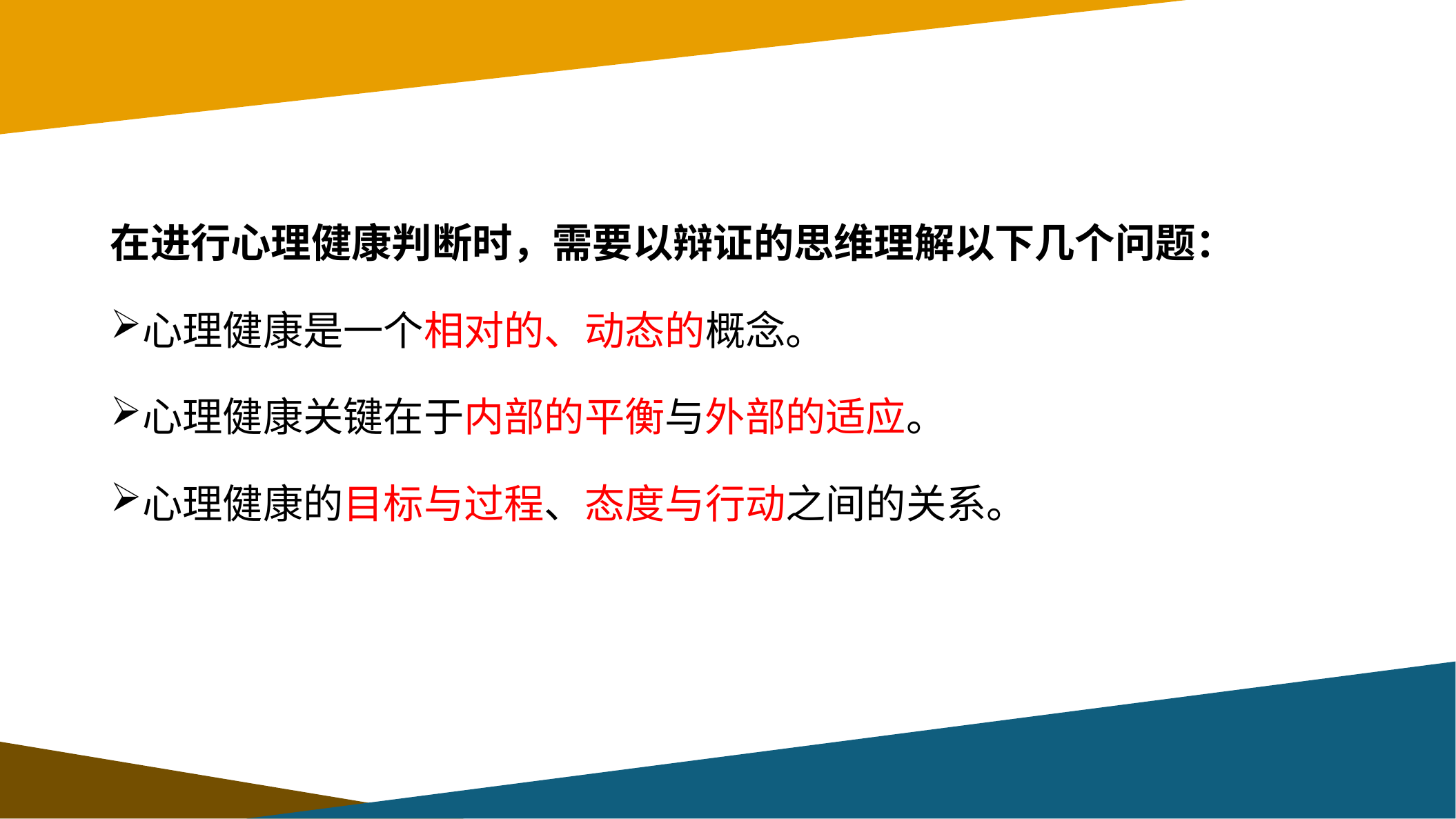

#
在进行心理健康判断时，需要以辩证的思维理解以下几个问题：
心理健康是一个相对的、动态的概念。
心理健康关键在于内部的平衡与外部的适应。
心理健康的目标与过程、态度与行动之间的关系。